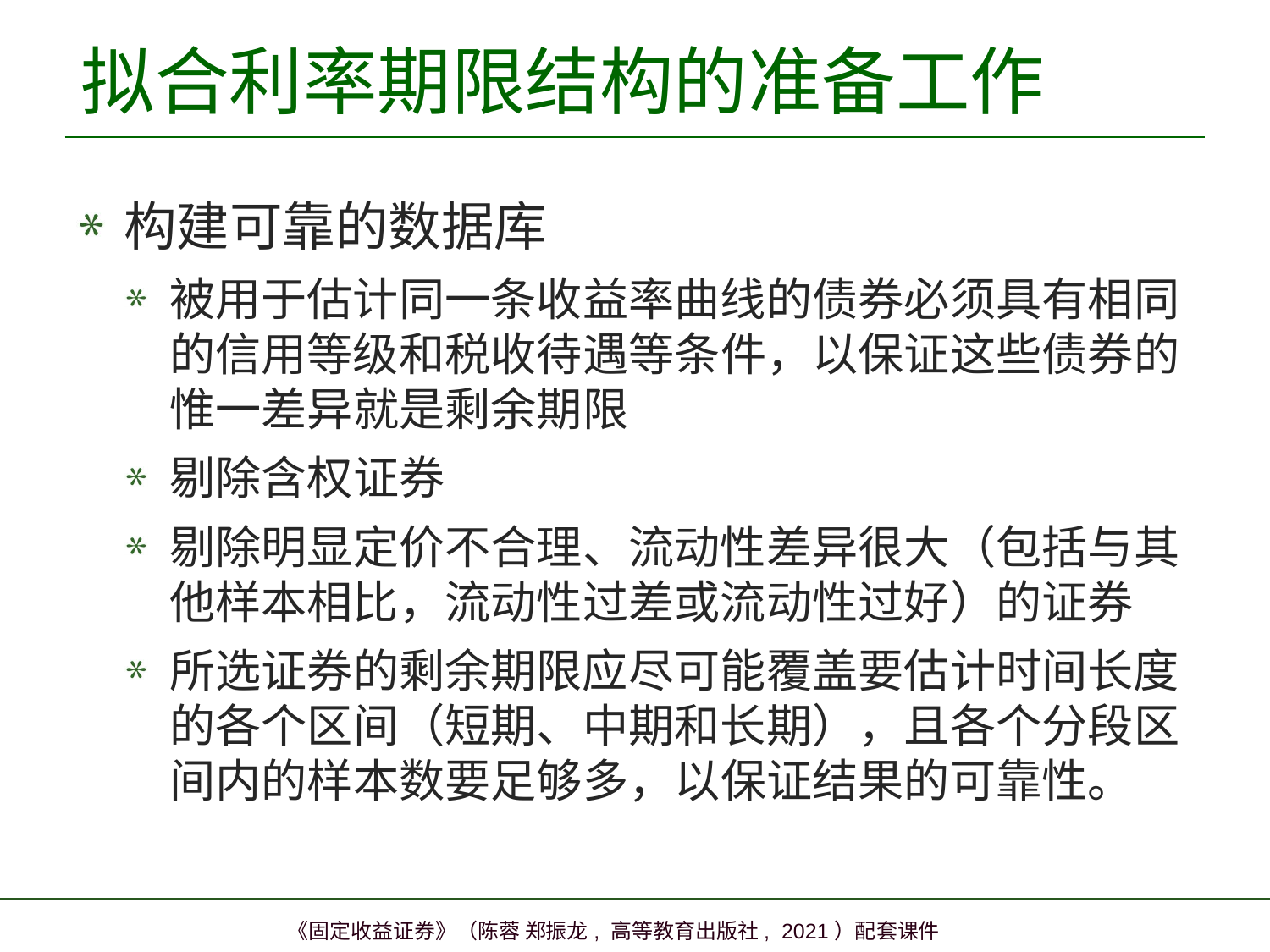

# 拟合利率期限结构的准备工作
构建可靠的数据库
被用于估计同一条收益率曲线的债券必须具有相同的信用等级和税收待遇等条件，以保证这些债券的惟一差异就是剩余期限
剔除含权证券
剔除明显定价不合理、流动性差异很大（包括与其他样本相比，流动性过差或流动性过好）的证券
所选证券的剩余期限应尽可能覆盖要估计时间长度的各个区间（短期、中期和长期），且各个分段区间内的样本数要足够多，以保证结果的可靠性。